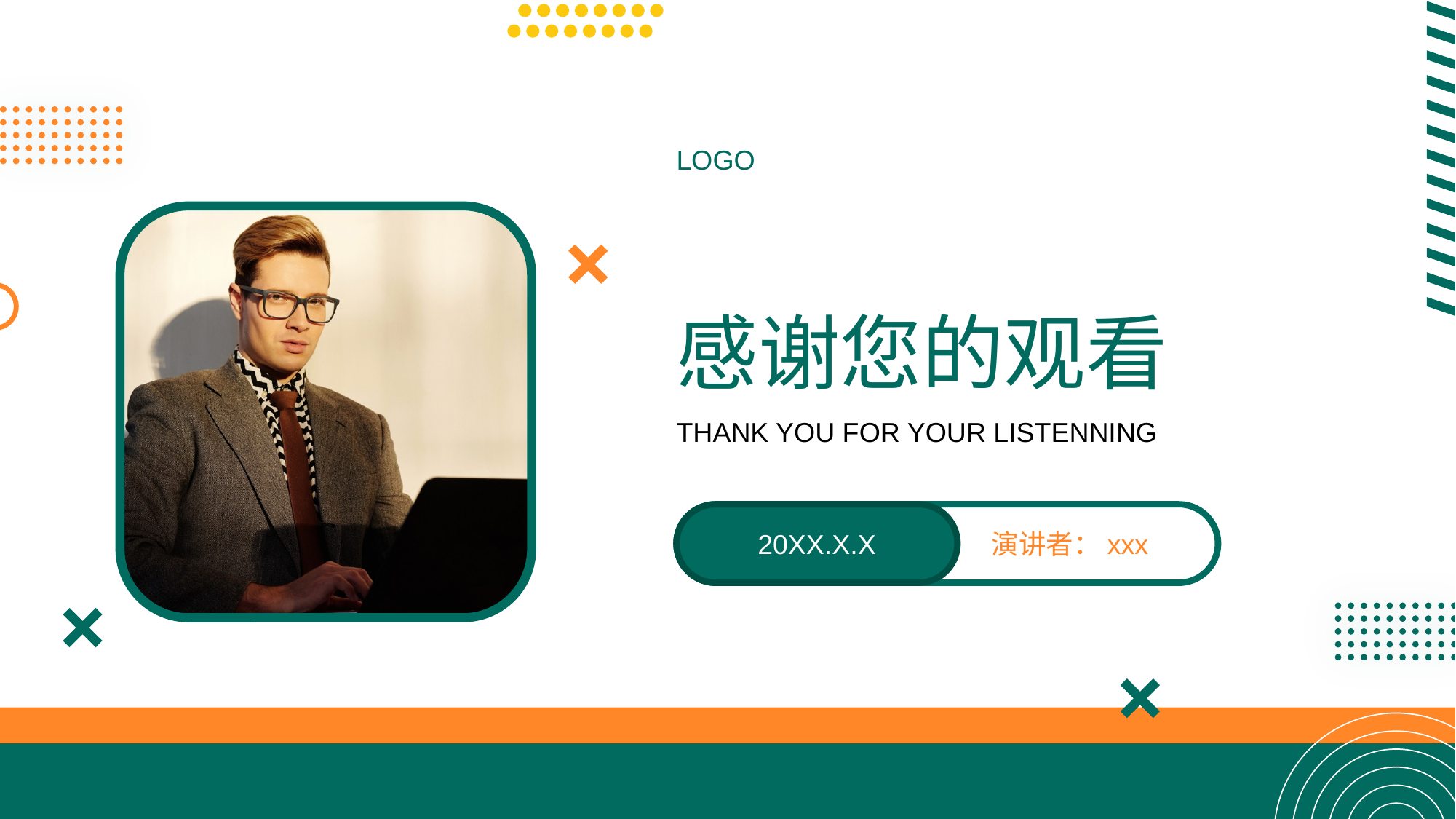

LOGO

感谢您的观看
THANK YOU FOR YOUR LISTENNING
20XX.X.X

演讲者：xxx